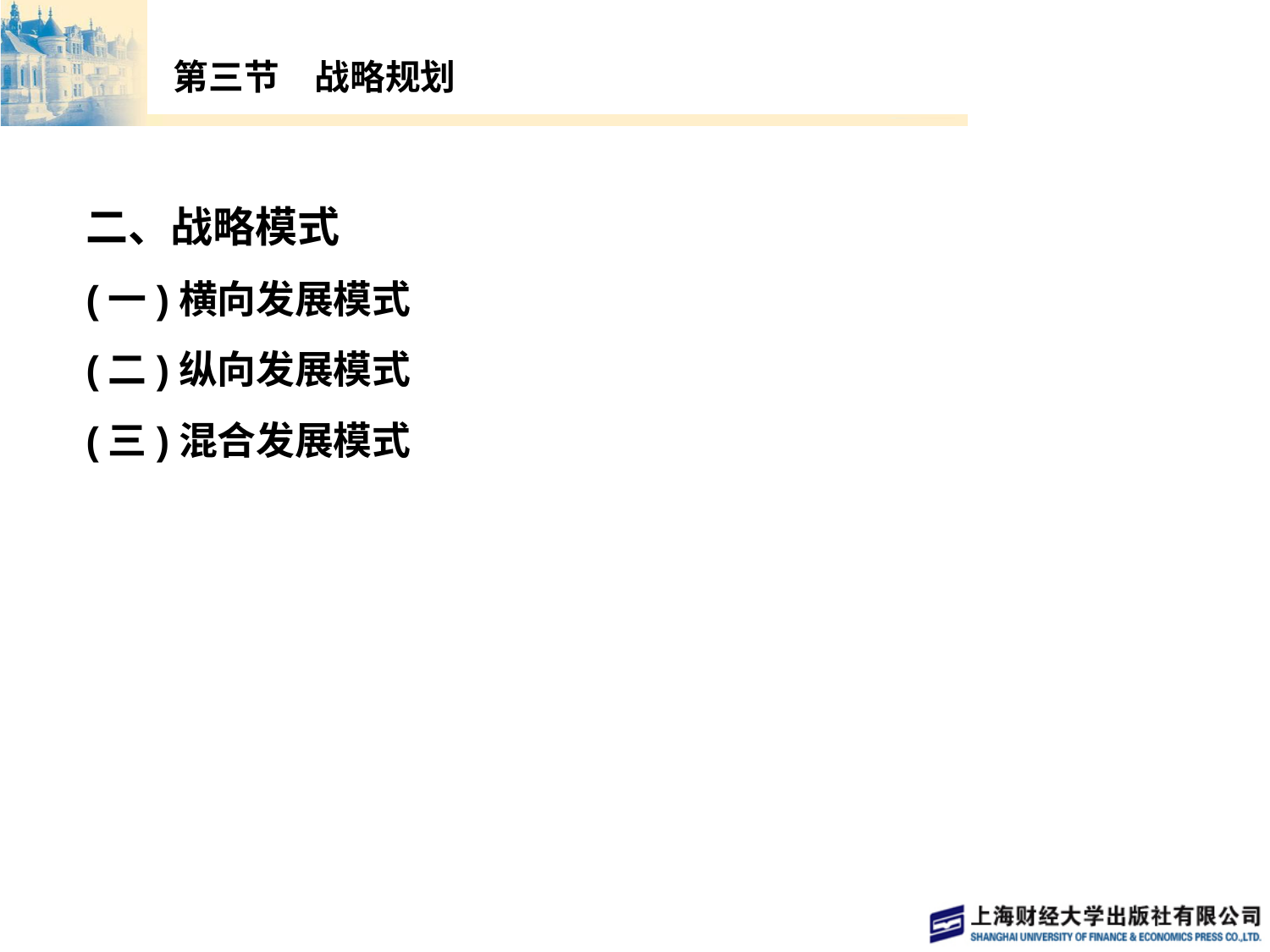

# 第三节　战略规划
二、战略模式
(一)横向发展模式
(二)纵向发展模式
(三)混合发展模式